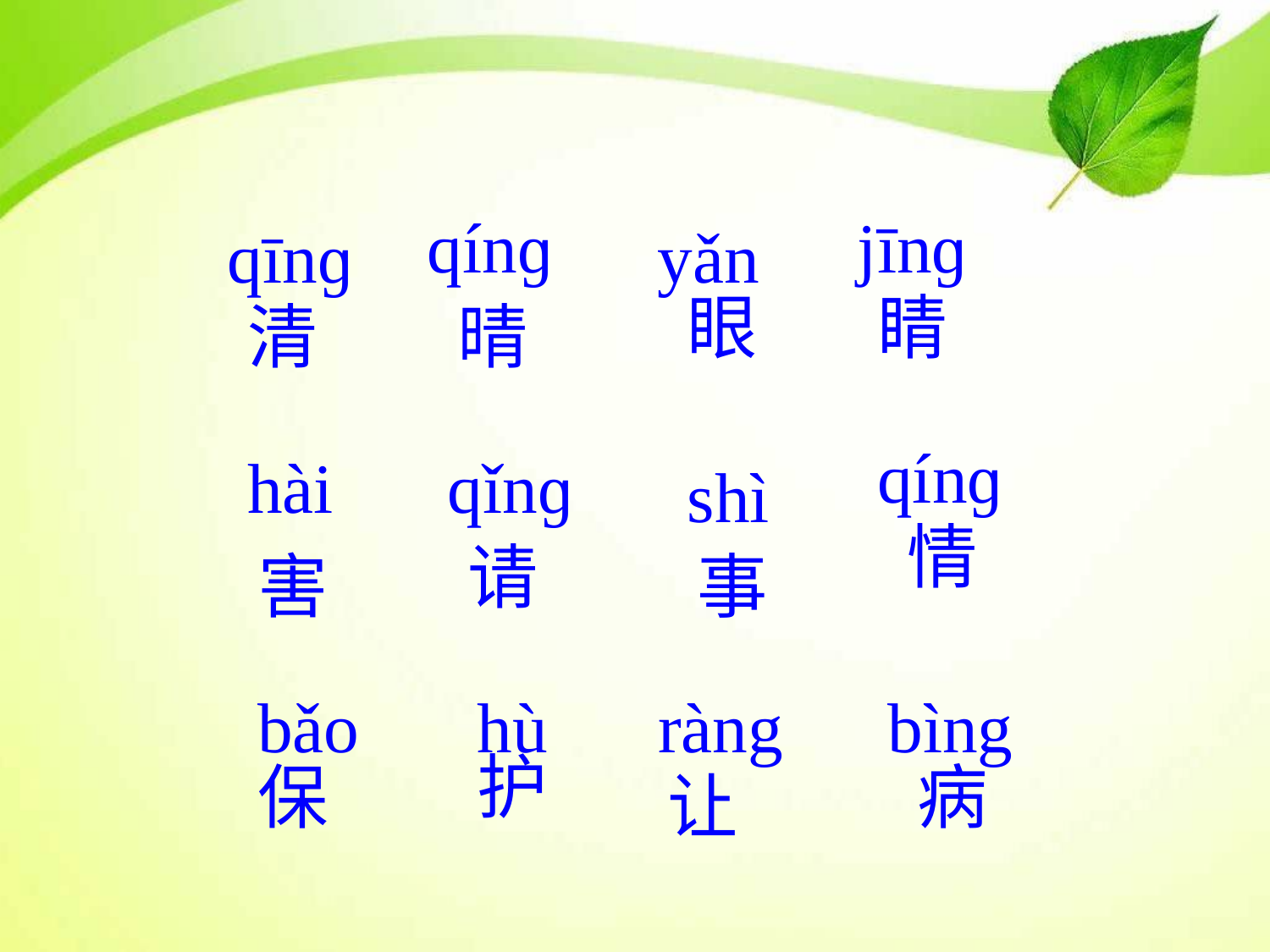

qínɡ
晴
jīnɡ

睛
qīnɡ
清
yǎn
眼

qínɡ
情
hài
害
qǐnɡ
shì
请
事
bǎo
保
hù
护
ràng
bìng
病
让